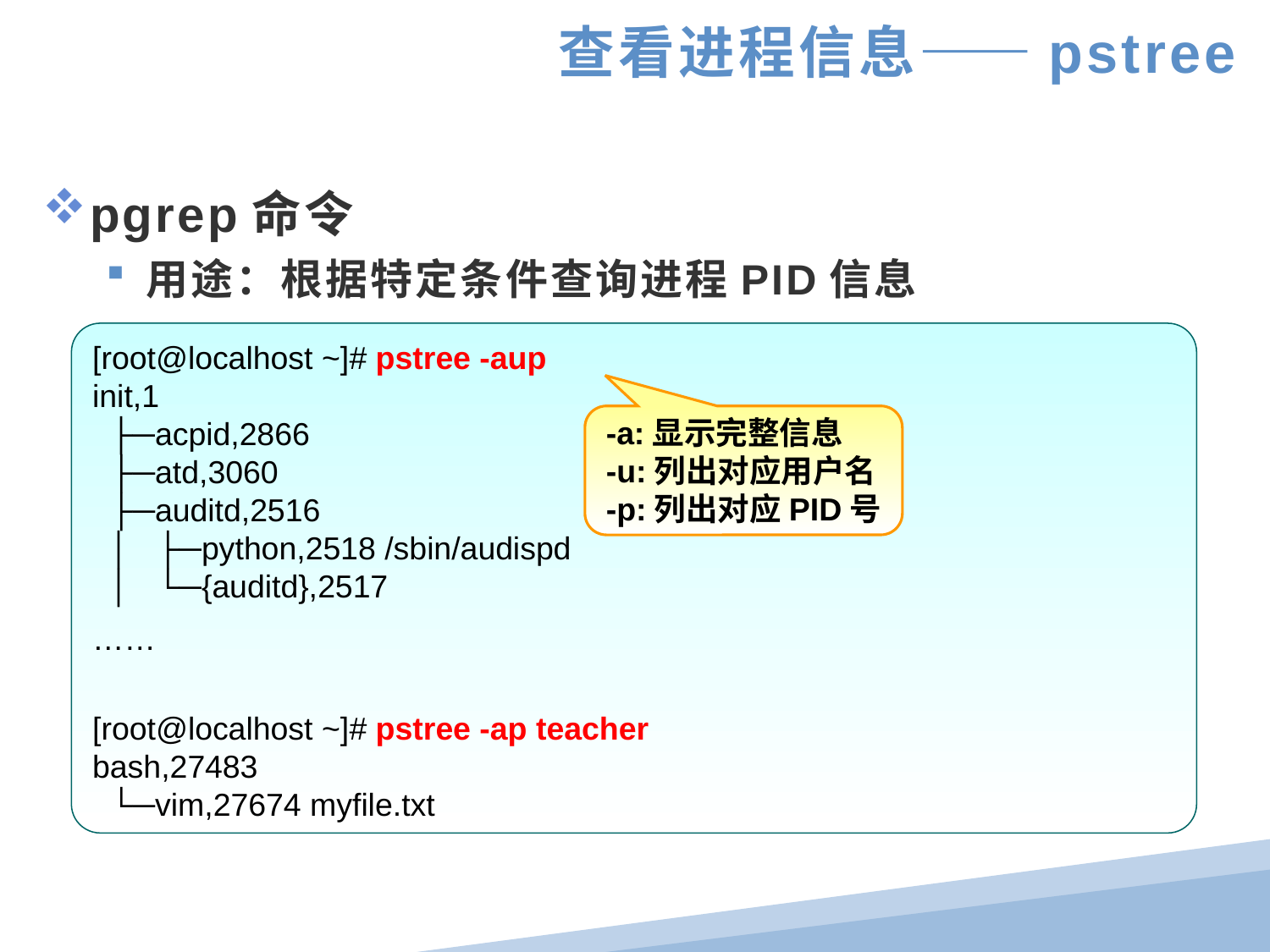

查看进程信息——pstree
pgrep命令
用途：根据特定条件查询进程PID信息
[root@localhost ~]# pstree -aup
init,1
  ├─acpid,2866
  ├─atd,3060
  ├─auditd,2516
  │   ├─python,2518 /sbin/audispd
  │   └─{auditd},2517
……

[root@localhost ~]# pstree -ap teacher
bash,27483
  └─vim,27674 myfile.txt

-a:显示完整信息
-u:列出对应用户名
-p:列出对应PID号